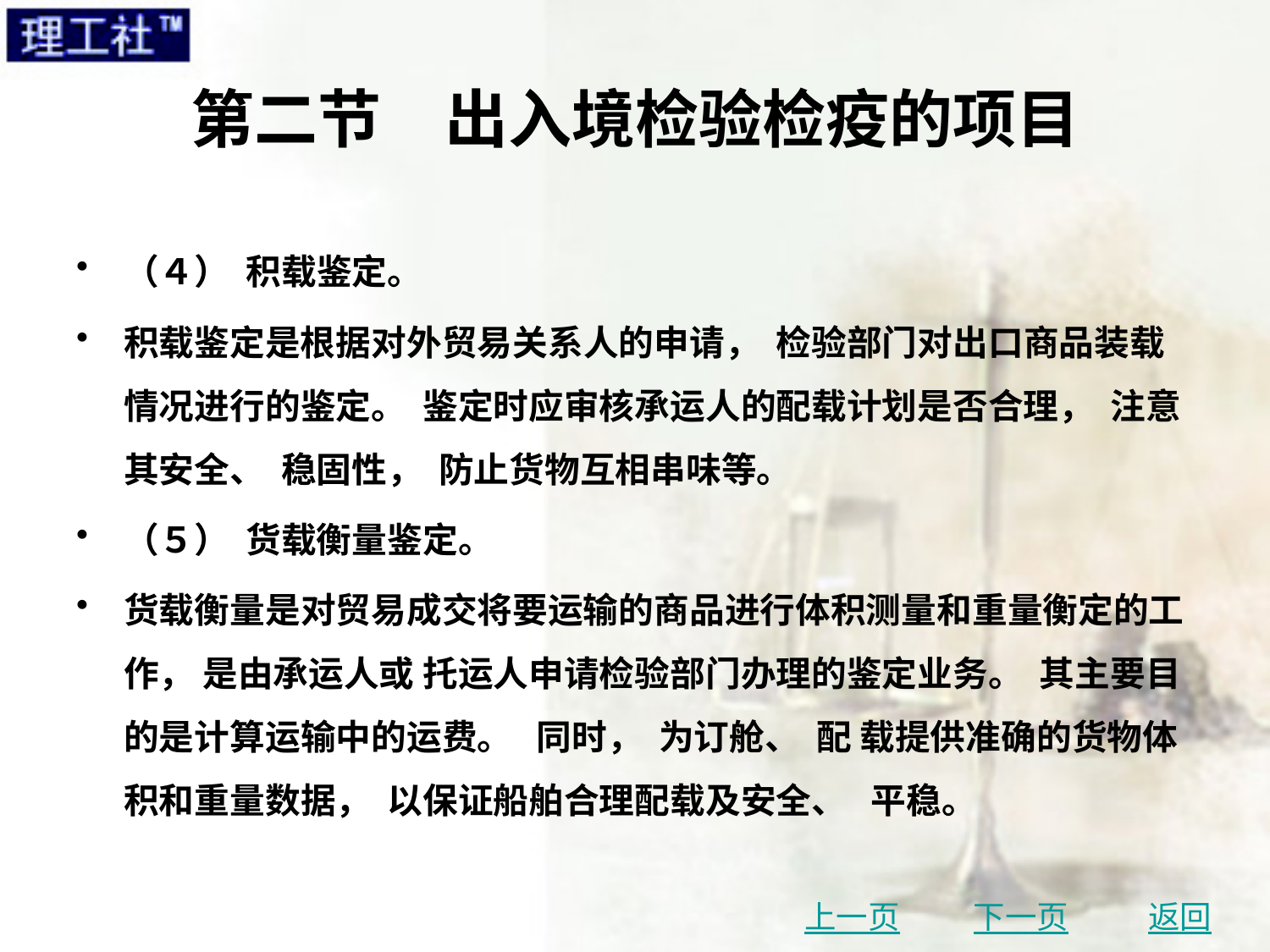

# 第二节　出入境检验检疫的项目
（４）  积载鉴定。
积载鉴定是根据对外贸易关系人的申请，  检验部门对出口商品装载情况进行的鉴定。  鉴定时应审核承运人的配载计划是否合理，  注意其安全、  稳固性，  防止货物互相串味等。
（５）  货载衡量鉴定。
货载衡量是对贸易成交将要运输的商品进行体积测量和重量衡定的工作， 是由承运人或 托运人申请检验部门办理的鉴定业务。  其主要目的是计算运输中的运费。   同时，  为订舱、  配 载提供准确的货物体积和重量数据，  以保证船舶合理配载及安全、   平稳。

上一页
下一页
返回